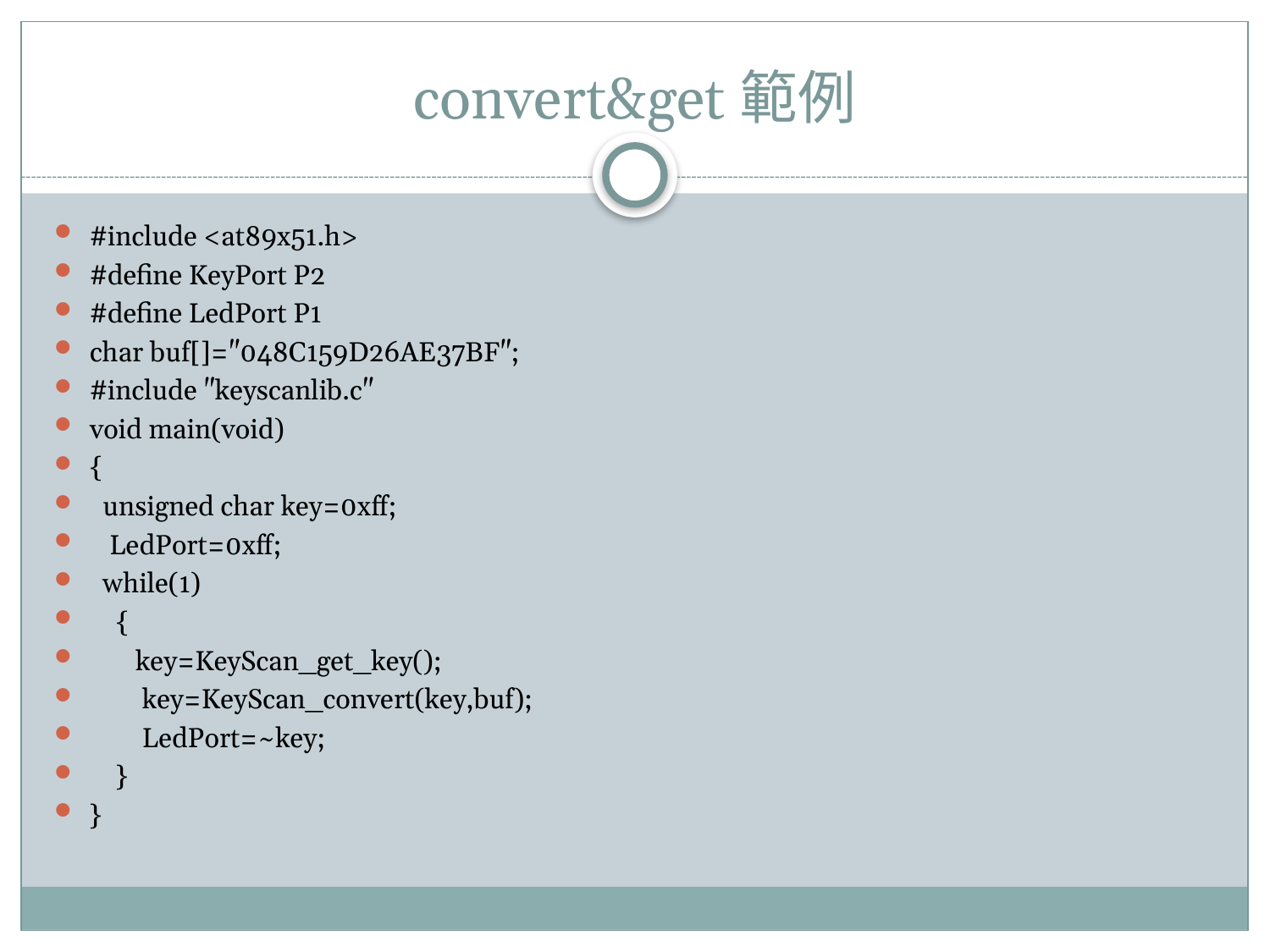

# convert&get範例
#include <at89x51.h>
#define KeyPort P2
#define LedPort P1
char buf[]="048C159D26AE37BF";
#include "keyscanlib.c"
void main(void)
{
  unsigned char key=0xff;
   LedPort=0xff;
  while(1)
    {
       key=KeyScan_get_key();
        key=KeyScan_convert(key,buf);
        LedPort=~key;
    }
}